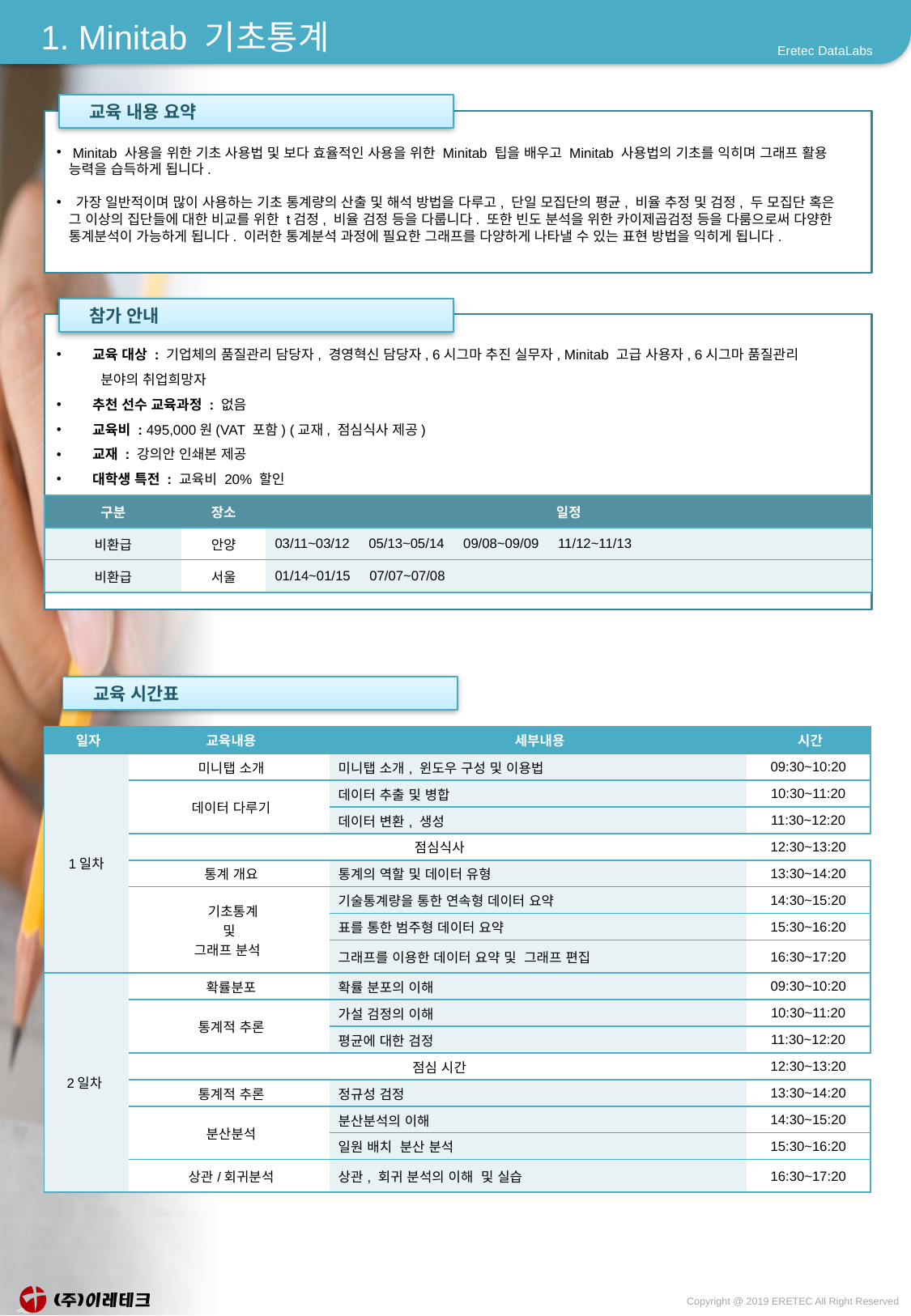

# 1. Minitab 기초통계
   교육 내용 요약

 Minitab 사용을 위한 기초 사용법 및 보다 효율적인 사용을 위한 Minitab 팁을 배우고 Minitab 사용법의 기초를 익히며 그래프 활용 능력을 습득하게 됩니다.

 가장 일반적이며 많이 사용하는 기초 통계량의 산출 및 해석 방법을 다루고, 단일 모집단의 평균, 비율 추정 및 검정, 두 모집단 혹은 그 이상의 집단들에 대한 비교를 위한 t검정, 비율 검정 등을 다룹니다. 또한 빈도 분석을 위한 카이제곱검정 등을 다룸으로써 다양한 통계분석이 가능하게 됩니다. 이러한 통계분석 과정에 필요한 그래프를 다양하게 나타낼 수 있는 표현 방법을 익히게 됩니다.

   참가 안내

 교육 대상 : 기업체의 품질관리 담당자, 경영혁신 담당자, 6시그마 추진 실무자, Minitab 고급 사용자, 6시그마 품질관리
    분야의 취업희망자
 추천 선수 교육과정 : 없음
 교육비 : 495,000원(VAT 포함) (교재, 점심식사 제공)
 교재 : 강의안 인쇄본 제공
 대학생 특전 : 교육비 20% 할인

| 구분 | 장소 | 일정 |
| --- | --- | --- |
| 비환급 | 안양 | 03/11~03/12 05/13~05/14 09/08~09/09 11/12~11/13 |
| 비환급 | 서울 | 01/14~01/15 07/07~07/08 |
   교육 시간표
| 일자 | 교육내용 | 세부내용 | 시간 |
| --- | --- | --- | --- |
| 1일차 | 미니탭 소개 | 미니탭 소개, 윈도우 구성 및 이용법 | 09:30~10:20 |
|  | 데이터 다루기 | 데이터 추출 및 병합 | 10:30~11:20 |
|  |  | 데이터 변환, 생성 | 11:30~12:20 |
|  | 점심식사 |  | 12:30~13:20 |
|  | 통계 개요 | 통계의 역할 및 데이터 유형 | 13:30~14:20 |
|  | 기초통계 및 그래프 분석 | 기술통계량을 통한 연속형 데이터 요약 | 14:30~15:20 |
|  |  | 표를 통한 범주형 데이터 요약 | 15:30~16:20 |
|  |  | 그래프를 이용한 데이터 요약 및 그래프 편집 | 16:30~17:20 |
| 2일차 | 확률분포 | 확률 분포의 이해 | 09:30~10:20 |
|  | 통계적 추론 | 가설 검정의 이해 | 10:30~11:20 |
|  |  | 평균에 대한 검정 | 11:30~12:20 |
|  | 점심 시간 |  | 12:30~13:20 |
|  | 통계적 추론 | 정규성 검정 | 13:30~14:20 |
|  | 분산분석 | 분산분석의 이해 | 14:30~15:20 |
|  |  | 일원 배치 분산 분석 | 15:30~16:20 |
|  | 상관/회귀분석 | 상관, 회귀 분석의 이해 및 실습 | 16:30~17:20 |